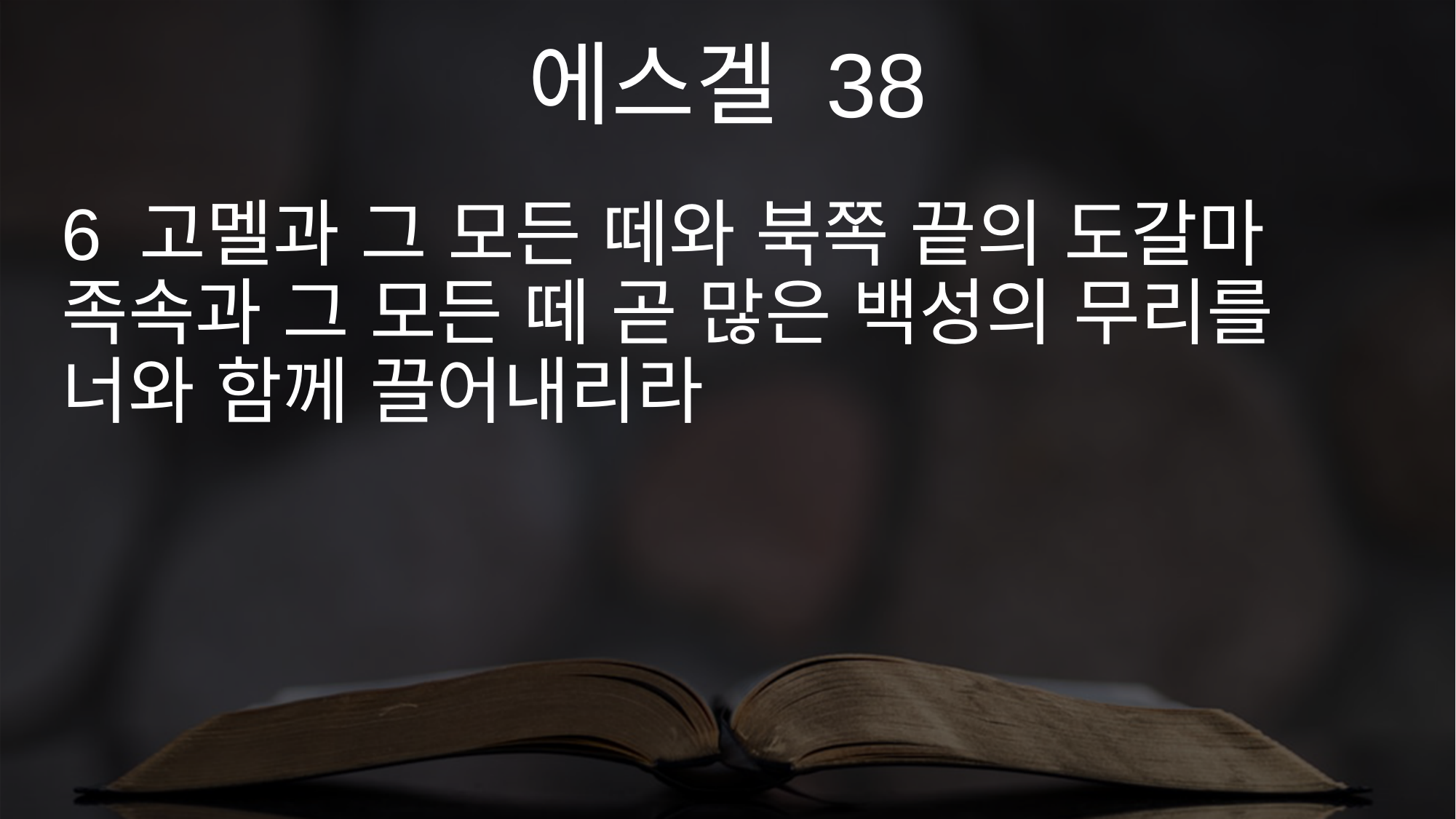

에스겔 38
6 고멜과 그 모든 떼와 북쪽 끝의 도갈마 족속과 그 모든 떼 곧 많은 백성의 무리를 너와 함께 끌어내리라